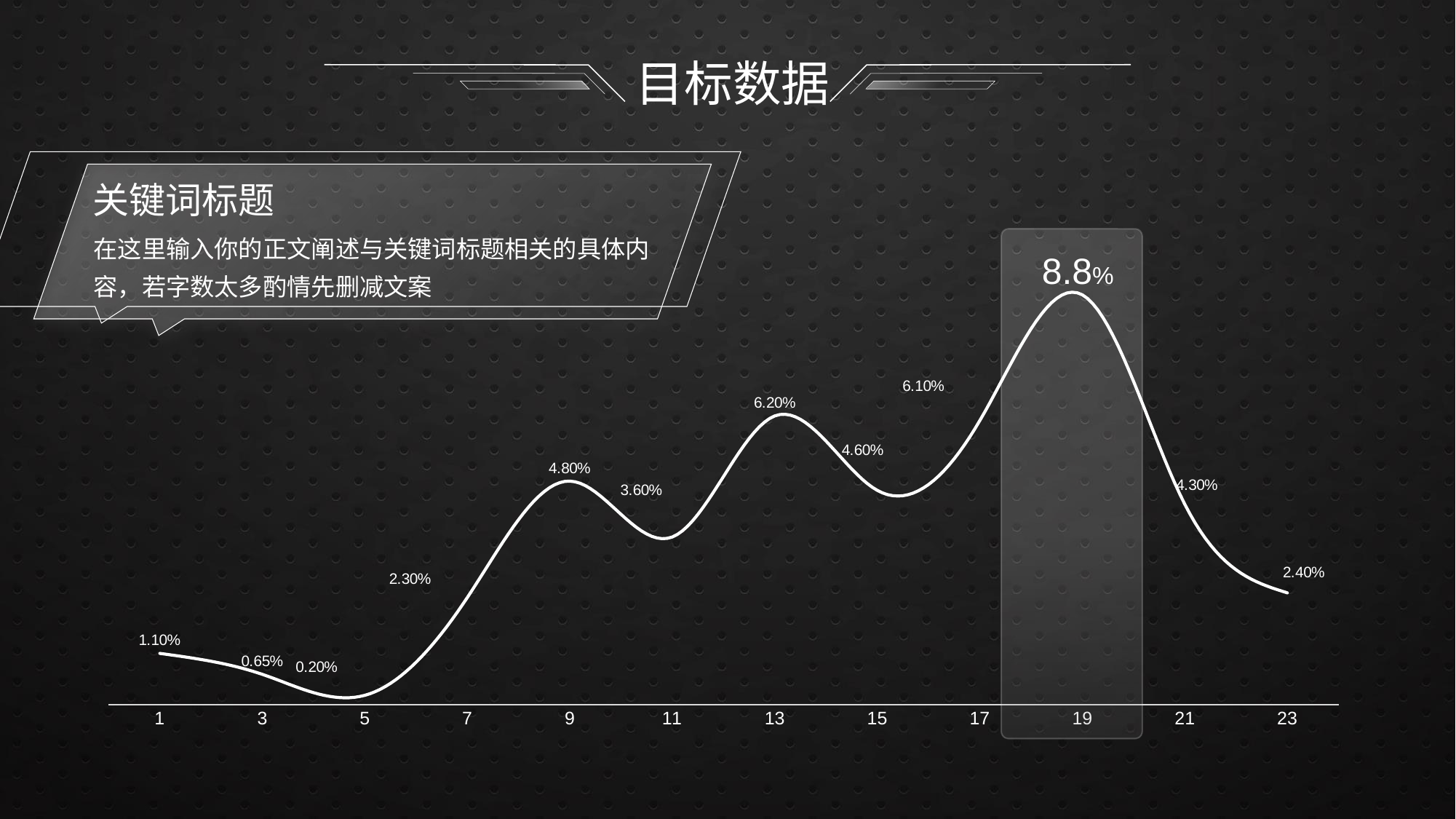

# 目标数据

关键词标题
在这里输入你的正文阐述与关键词标题相关的具体内容，若字数太多酌情先删减文案

### Chart

| Category | 开播占比 | 开播占比2 |
|---|---|---|
| 1 | 0.011 | 0.011 |
| 3 | 0.0065 | 0.0065 |
| 5 | 0.002 | 0.002 |
| 7 | 0.023 | 0.023 |
| 9 | 0.048 | 0.048 |
| 11 | 0.036 | 0.036 |
| 13 | 0.062 | 0.062 |
| 15 | 0.046 | 0.046 |
| 17 | 0.061 | 0.061 |
| 19 | 0.088 | 0.088 |
| 21 | 0.043 | 0.043 |
| 23 | 0.024 | 0.024 |
8.8%